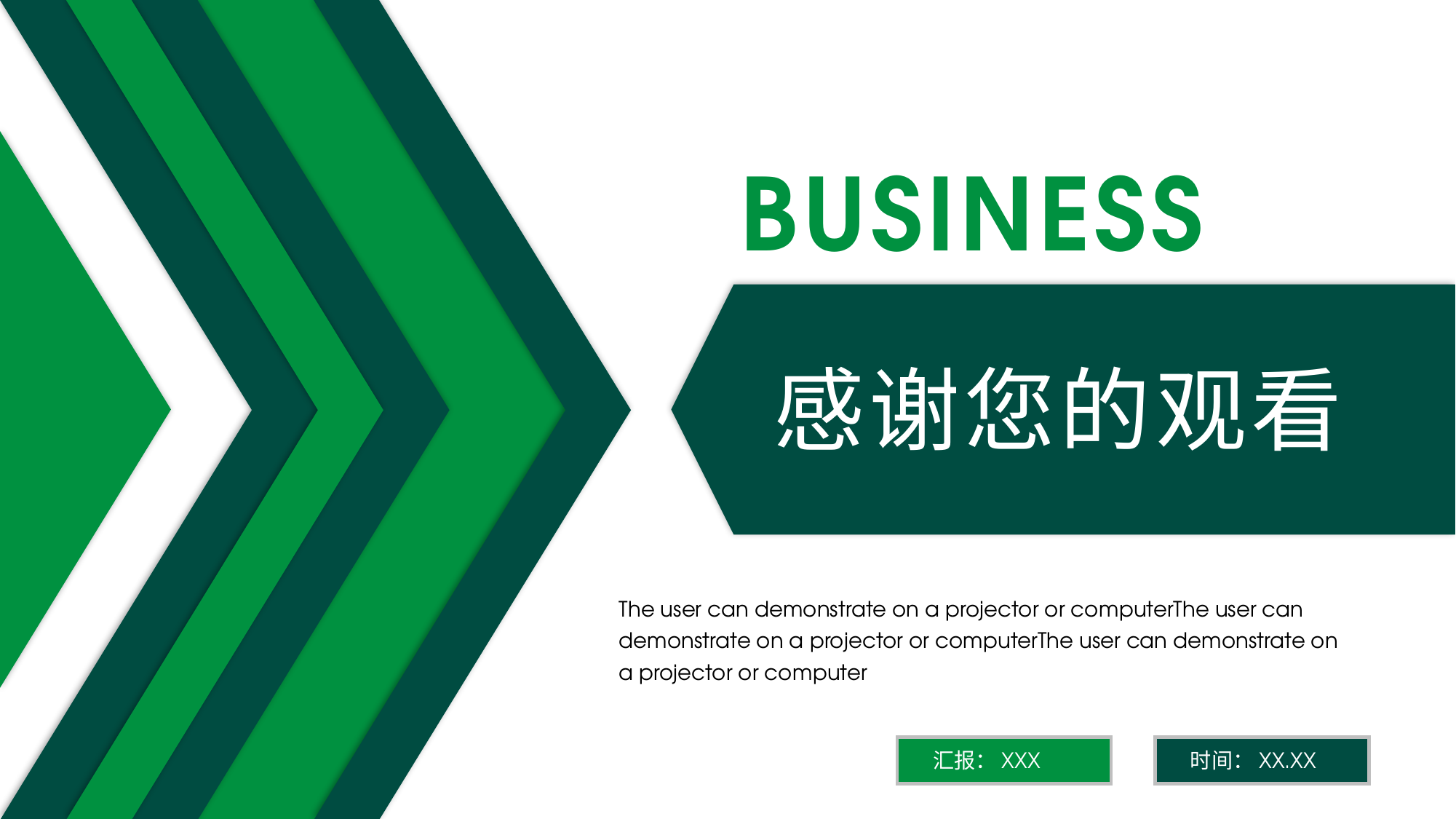

BUSINESS

感谢您的观看
The user can demonstrate on a projector or computerThe user can demonstrate on a projector or computerThe user can demonstrate on a projector or computer

汇报：XXX

时间：XX.XX